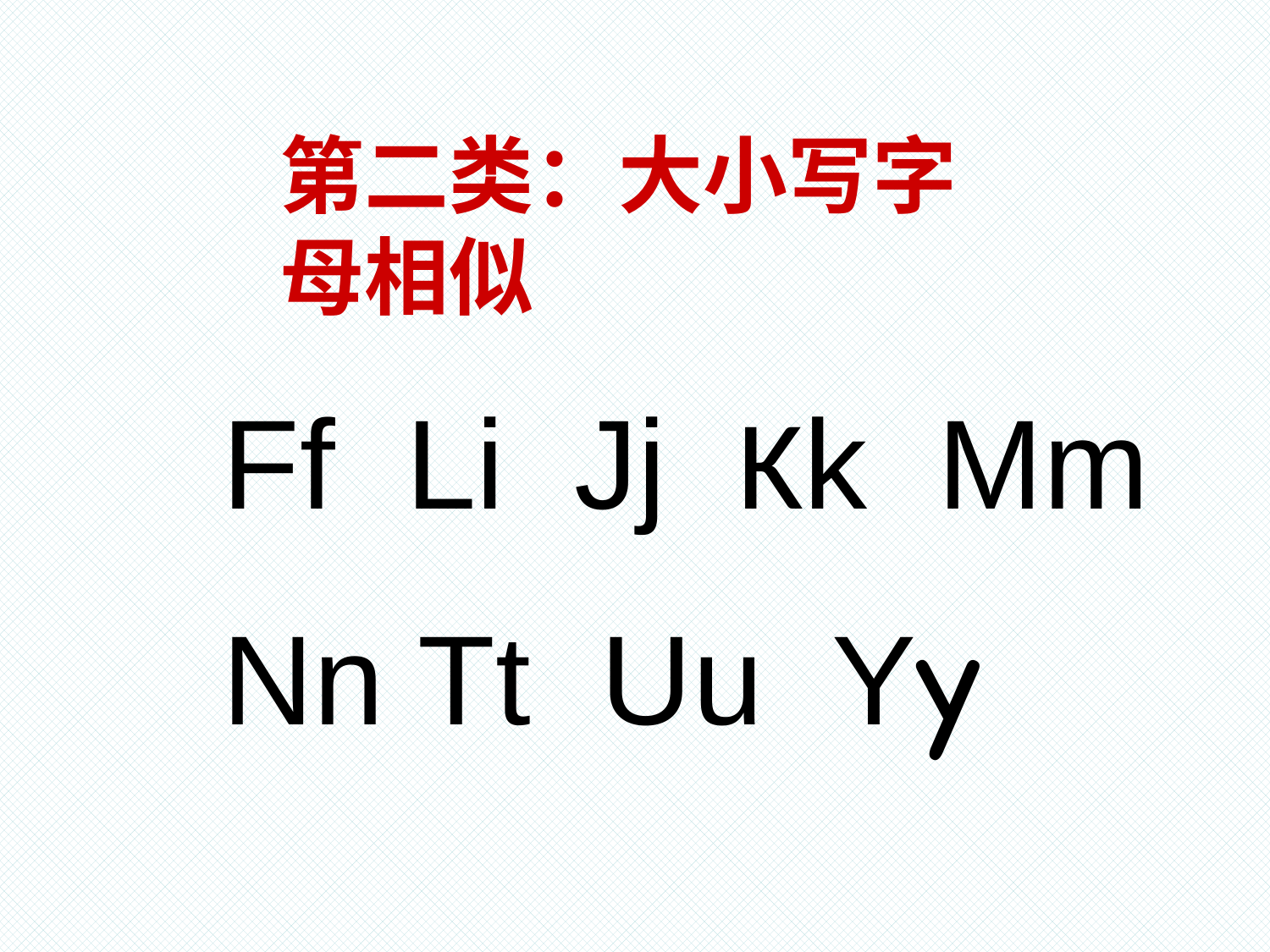

第二类：大小写字母相似
Ff  Li  Jj  Kk  Mm
Nn Tt  Uu  Yy